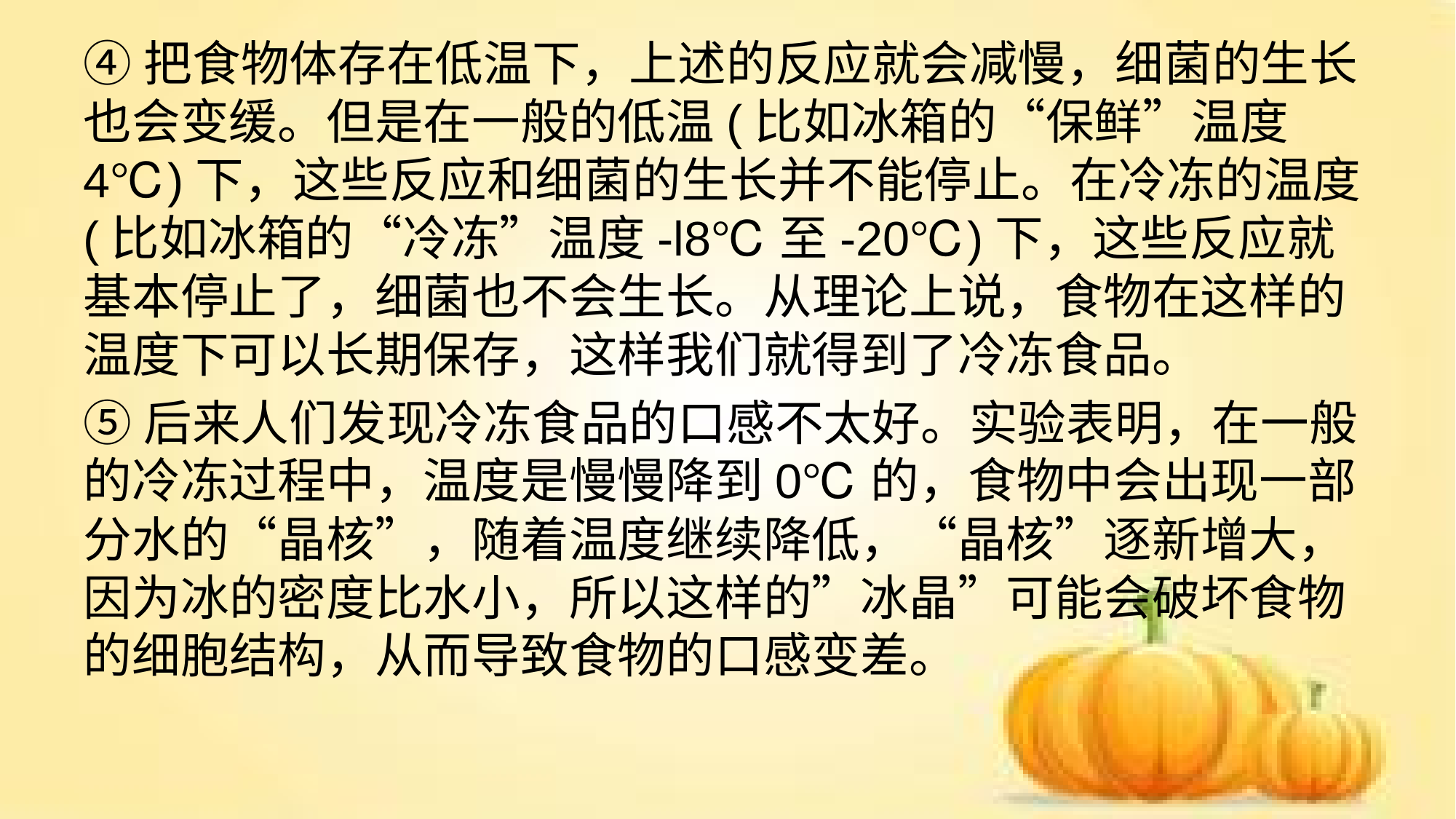

④把食物体存在低温下，上述的反应就会减慢，细菌的生长也会变缓。但是在一般的低温(比如冰箱的“保鲜”温度4℃)下，这些反应和细菌的生长并不能停止。在冷冻的温度(比如冰箱的“冷冻”温度-l8℃至-20℃)下，这些反应就基本停止了，细菌也不会生长。从理论上说，食物在这样的温度下可以长期保存，这样我们就得到了冷冻食品。
⑤后来人们发现冷冻食品的口感不太好。实验表明，在一般的冷冻过程中，温度是慢慢降到0℃的，食物中会出现一部分水的“晶核”，随着温度继续降低，“晶核”逐新增大，因为冰的密度比水小，所以这样的”冰晶”可能会破坏食物的细胞结构，从而导致食物的口感变差。